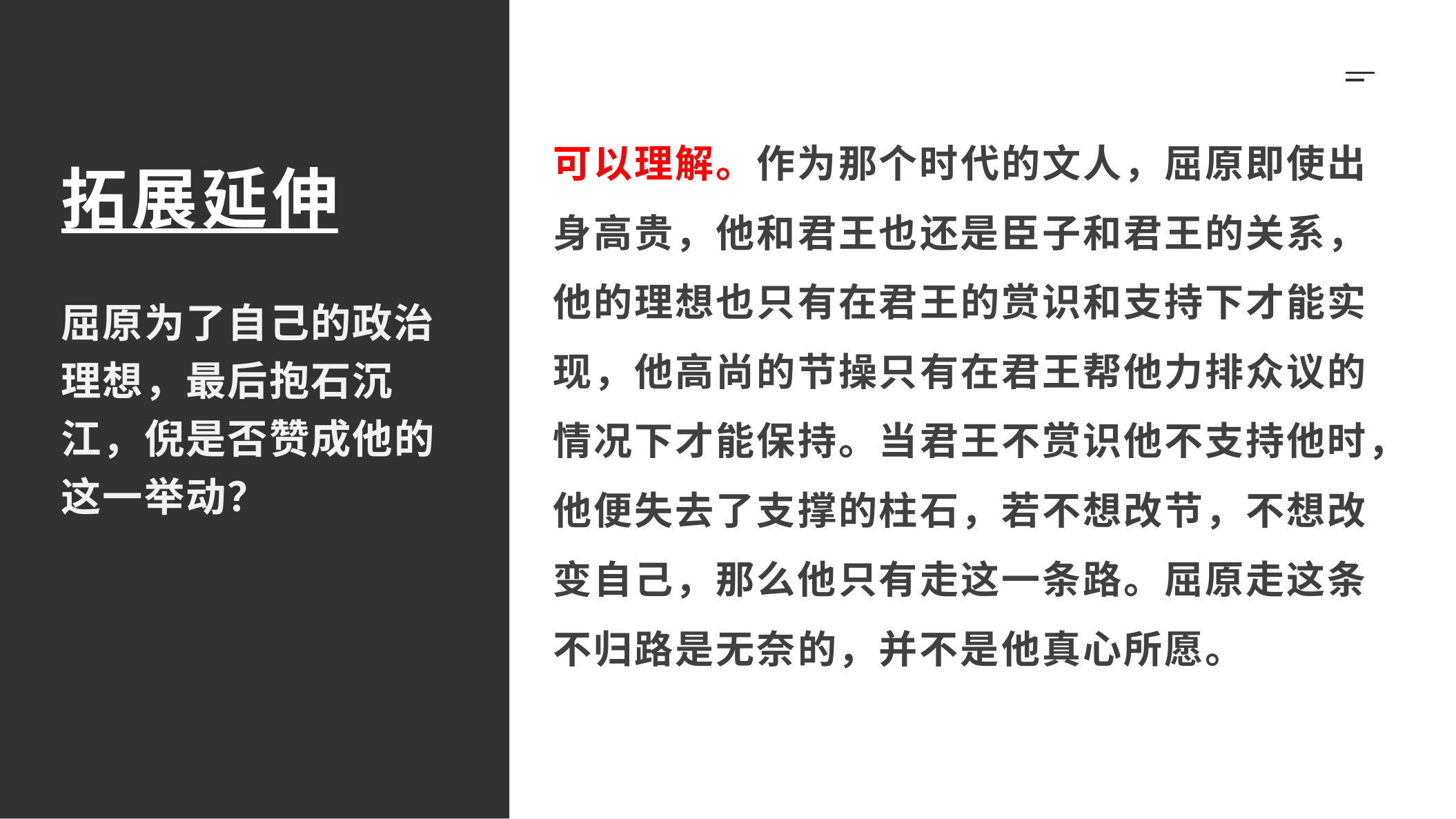

可以理解。作为那个时代的文人，屈原即使出身高贵，他和君王也还是臣子和君王的关系，他的理想也只有在君王的赏识和支持下才能实现，他高尚的节操只有在君王帮他力排众议的情况下才能保持。当君王不赏识他不支持他时，他便失去了支撑的柱石，若不想改节，不想改变自己，那么他只有走这一条路。屈原走这条不归路是无奈的，并不是他真心所愿。
拓展延伸
屈原为了自己的政治理想，最后抱石沉江，倪是否赞成他的这一举动？